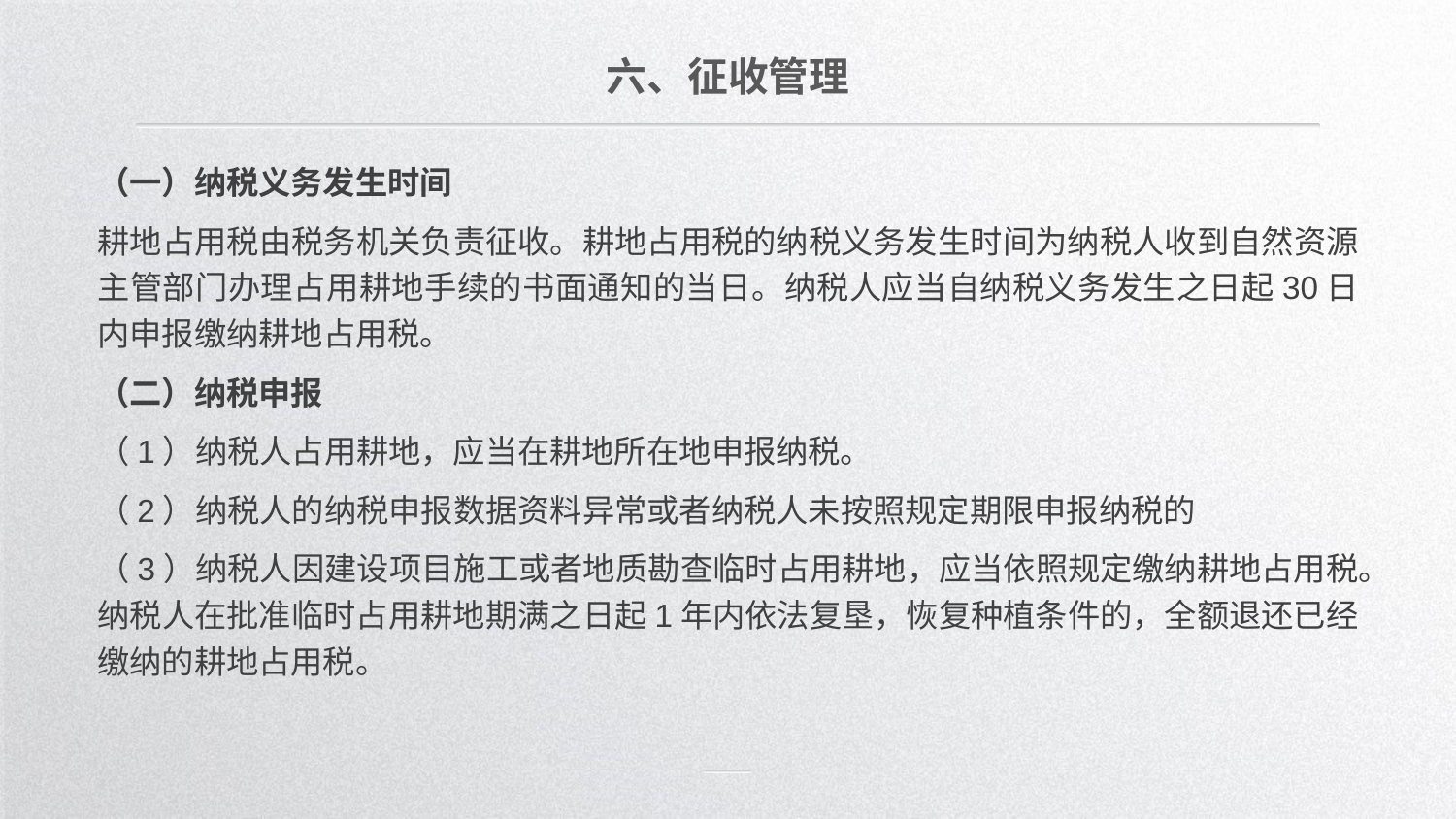

六、征收管理
（一）纳税义务发生时间
耕地占用税由税务机关负责征收。耕地占用税的纳税义务发生时间为纳税人收到自然资源主管部门办理占用耕地手续的书面通知的当日。纳税人应当自纳税义务发生之日起30日内申报缴纳耕地占用税。
（二）纳税申报
（1）纳税人占用耕地，应当在耕地所在地申报纳税。
（2）纳税人的纳税申报数据资料异常或者纳税人未按照规定期限申报纳税的
（3）纳税人因建设项目施工或者地质勘查临时占用耕地，应当依照规定缴纳耕地占用税。纳税人在批准临时占用耕地期满之日起1年内依法复垦，恢复种植条件的，全额退还已经缴纳的耕地占用税。